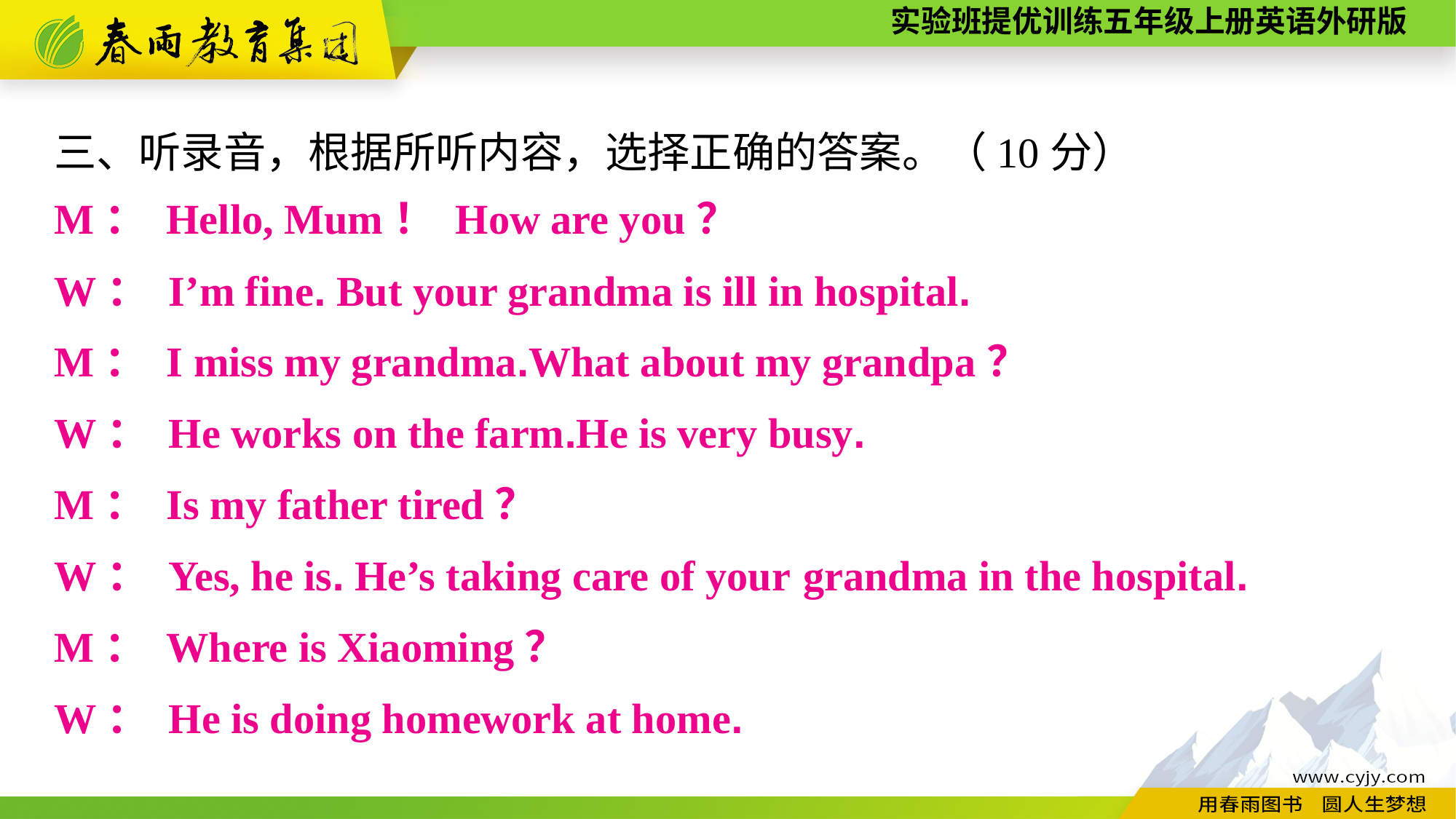

三、听录音，根据所听内容，选择正确的答案。（10分）
M： Hello, Mum！ How are you？
W： I’m fine. But your grandma is ill in hospital.
M： I miss my grandma.What about my grandpa？
W： He works on the farm.He is very busy.
M： Is my father tired？
W： Yes, he is. He’s taking care of your   grandma in the hospital.
M： Where is Xiaoming？
W： He is doing homework at home.